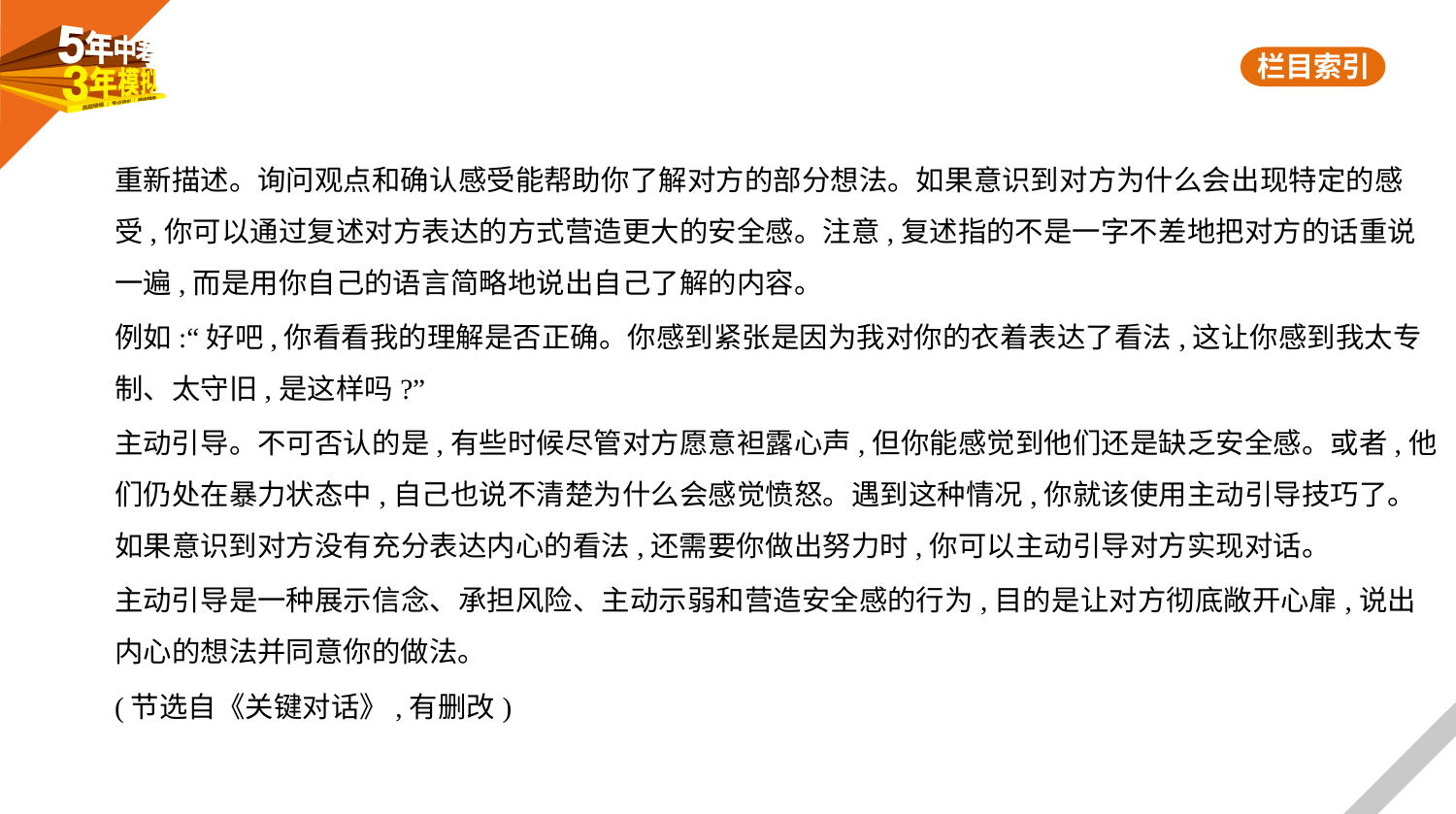

重新描述。询问观点和确认感受能帮助你了解对方的部分想法。如果意识到对方为什么会出现特定的感
受,你可以通过复述对方表达的方式营造更大的安全感。注意,复述指的不是一字不差地把对方的话重说
一遍,而是用你自己的语言简略地说出自己了解的内容。
例如:“好吧,你看看我的理解是否正确。你感到紧张是因为我对你的衣着表达了看法,这让你感到我太专
制、太守旧,是这样吗?”
主动引导。不可否认的是,有些时候尽管对方愿意袒露心声,但你能感觉到他们还是缺乏安全感。或者,他
们仍处在暴力状态中,自己也说不清楚为什么会感觉愤怒。遇到这种情况,你就该使用主动引导技巧了。
如果意识到对方没有充分表达内心的看法,还需要你做出努力时,你可以主动引导对方实现对话。
主动引导是一种展示信念、承担风险、主动示弱和营造安全感的行为,目的是让对方彻底敞开心扉,说出
内心的想法并同意你的做法。
(节选自《关键对话》,有删改)